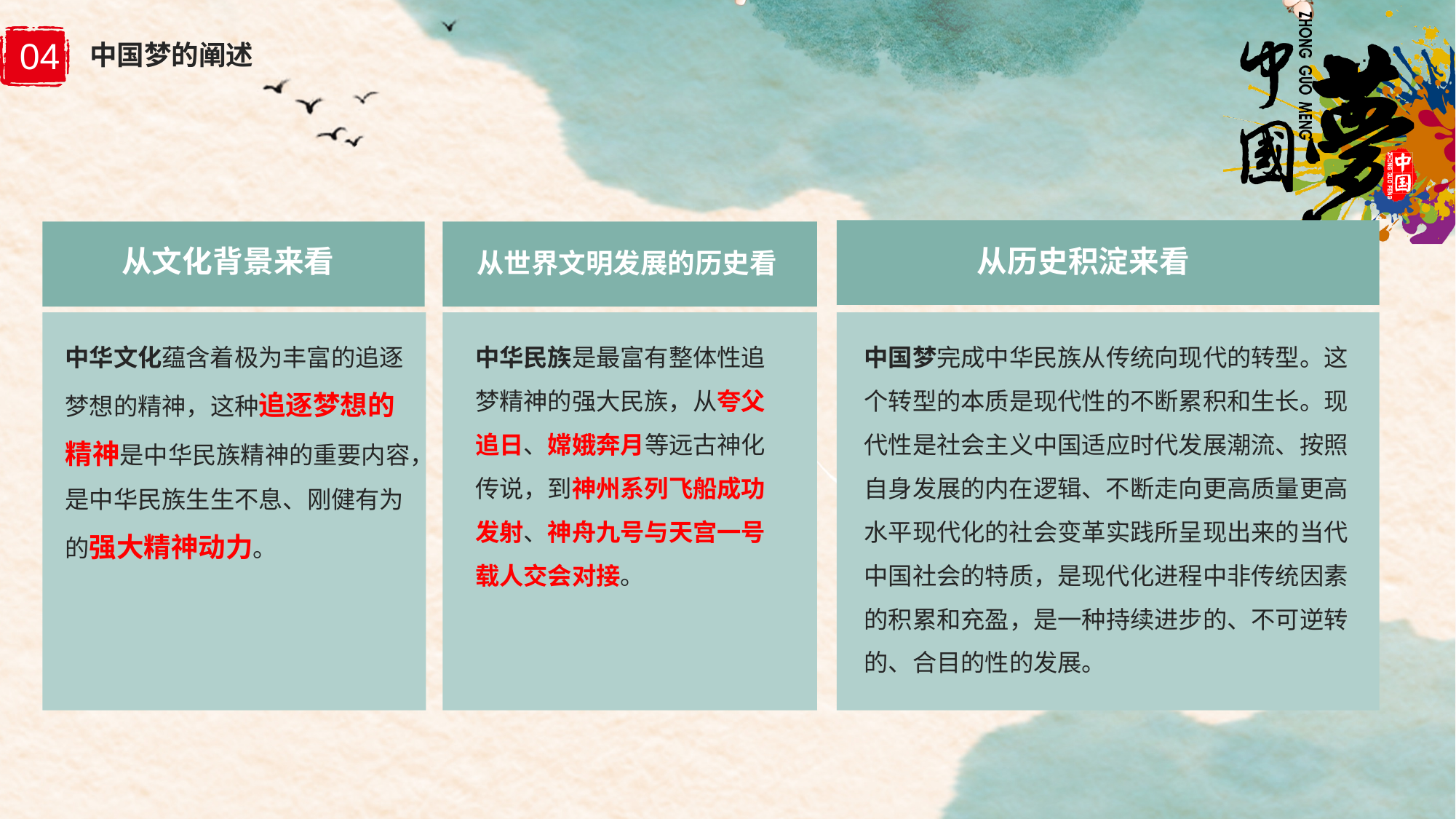

从文化背景来看
从历史积淀来看
从世界文明发展的历史看

中华文化蕴含着极为丰富的追逐梦想的精神，这种追逐梦想的精神是中华民族精神的重要内容，是中华民族生生不息、刚健有为的强大精神动力。
中华民族是最富有整体性追梦精神的强大民族，从夸父追日、嫦娥奔月等远古神化传说，到神州系列飞船成功发射、神舟九号与天宫一号载人交会对接。
中国梦完成中华民族从传统向现代的转型。这个转型的本质是现代性的不断累积和生长。现代性是社会主义中国适应时代发展潮流、按照自身发展的内在逻辑、不断走向更高质量更高水平现代化的社会变革实践所呈现出来的当代中国社会的特质，是现代化进程中非传统因素的积累和充盈，是一种持续进步的、不可逆转的、合目的性的发展。